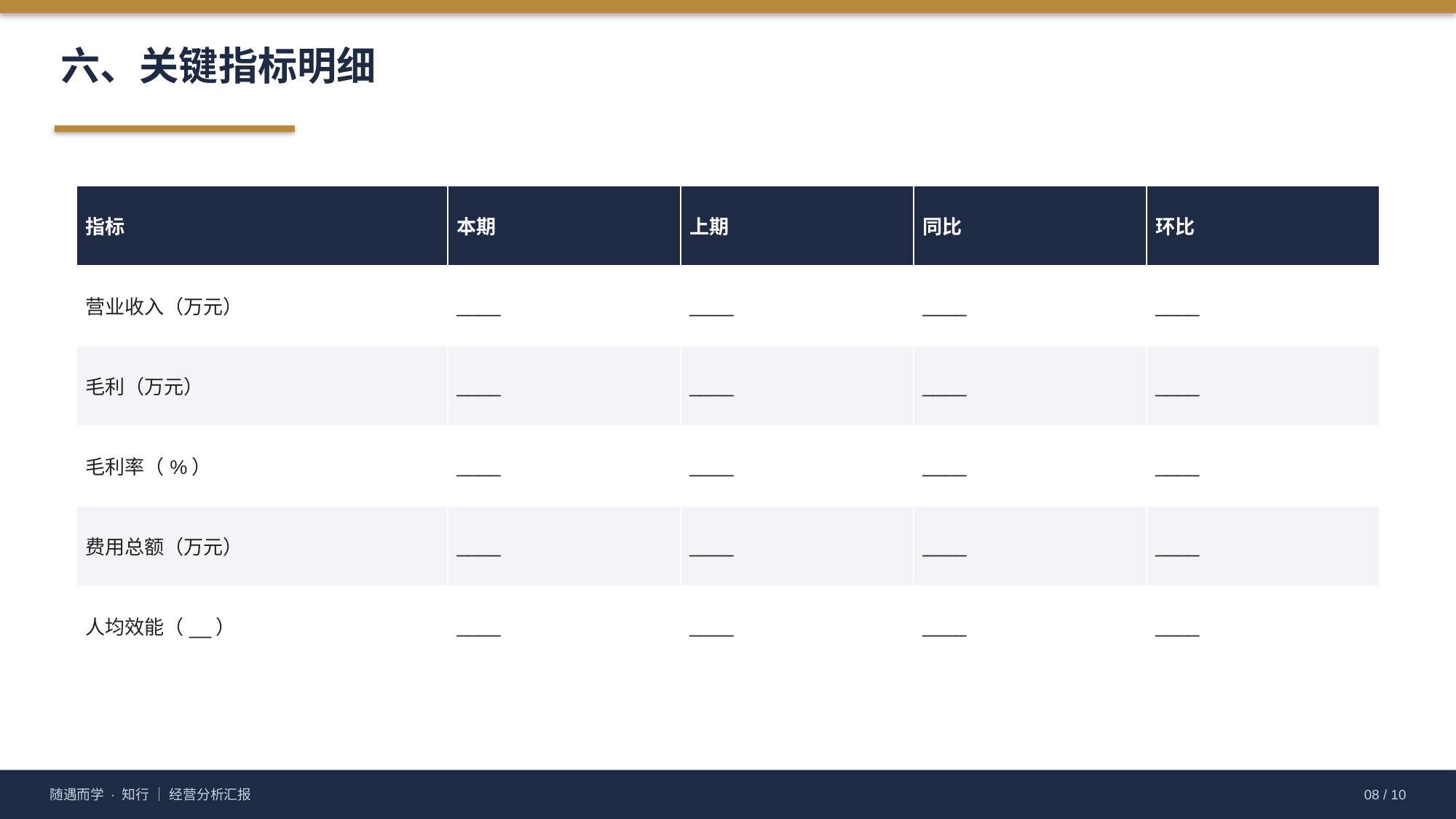

六、关键指标明细

| 指标 | 本期 | 上期 | 同比 | 环比 |
| --- | --- | --- | --- | --- |
| 营业收入（万元） | \_\_\_\_ | \_\_\_\_ | \_\_\_\_ | \_\_\_\_ |
| 毛利（万元） | \_\_\_\_ | \_\_\_\_ | \_\_\_\_ | \_\_\_\_ |
| 毛利率（%） | \_\_\_\_ | \_\_\_\_ | \_\_\_\_ | \_\_\_\_ |
| 费用总额（万元） | \_\_\_\_ | \_\_\_\_ | \_\_\_\_ | \_\_\_\_ |
| 人均效能（\_\_） | \_\_\_\_ | \_\_\_\_ | \_\_\_\_ | \_\_\_\_ |

随遇而学 · 知行 ｜ 经营分析汇报
08 / 10